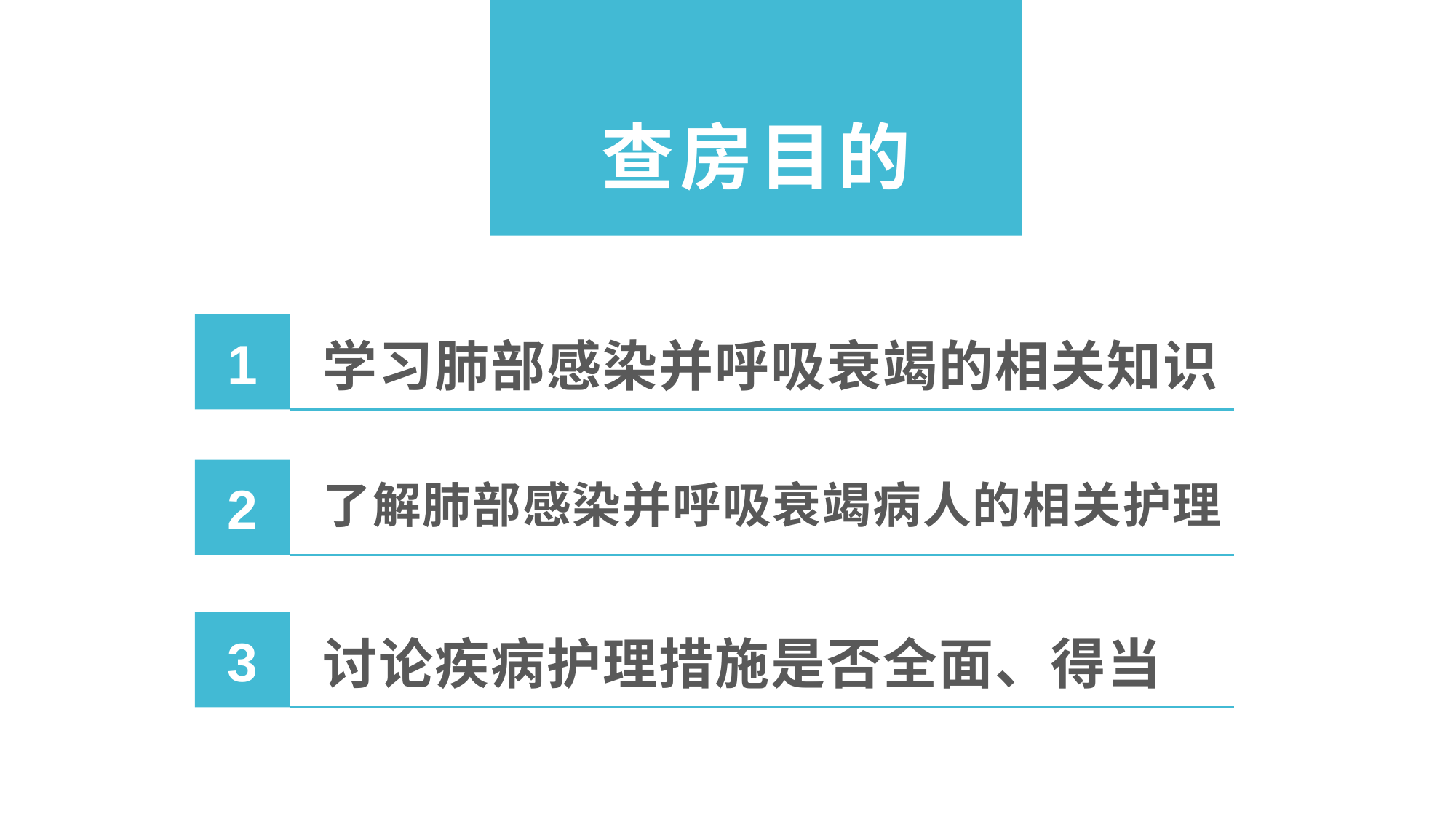

查房目的
学习肺部感染并呼吸衰竭的相关知识
1
了解肺部感染并呼吸衰竭病人的相关护理
2
讨论疾病护理措施是否全面、得当
3